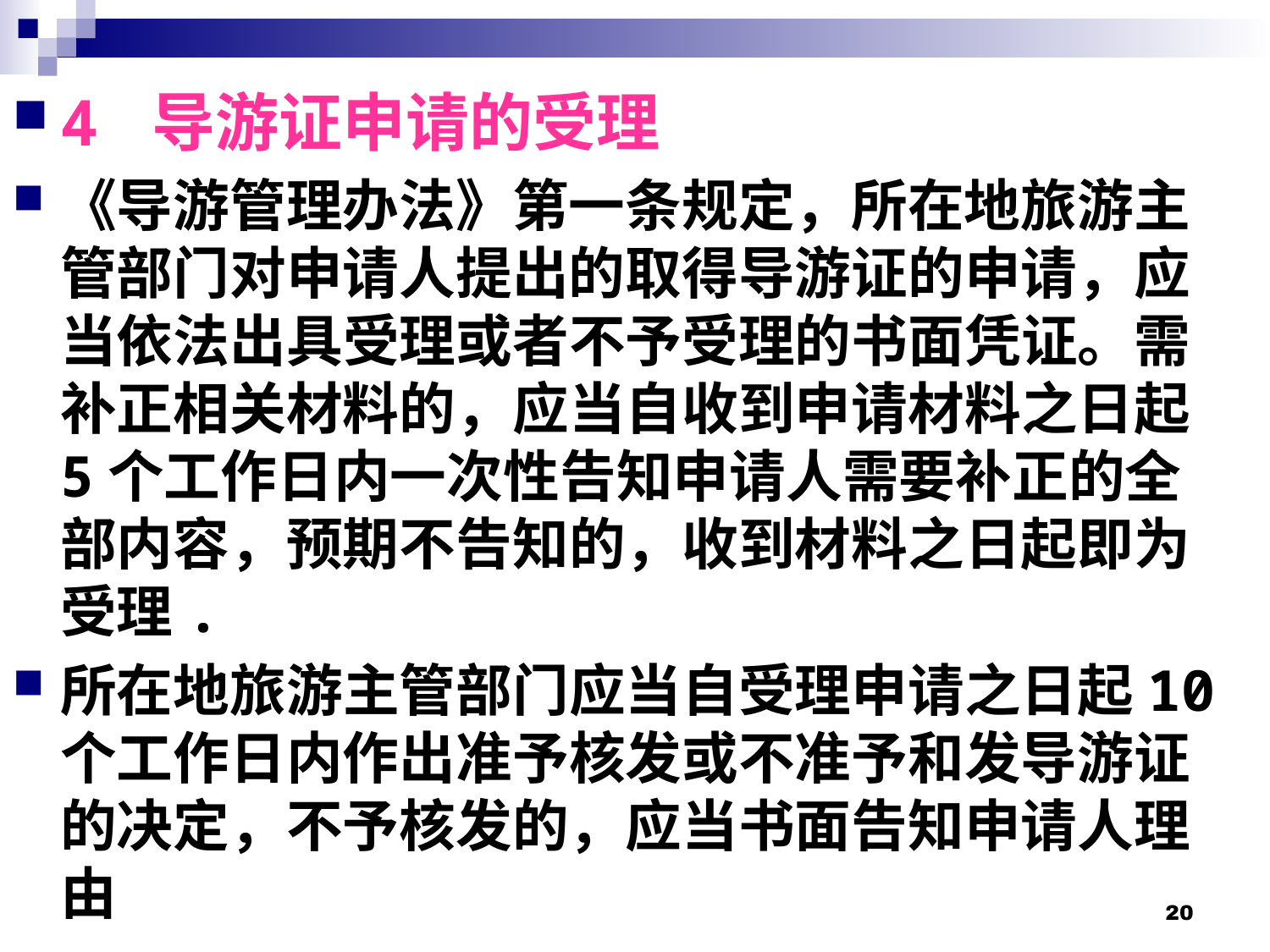

4 导游证申请的受理
《导游管理办法》第一条规定，所在地旅游主管部门对申请人提出的取得导游证的申请，应当依法出具受理或者不予受理的书面凭证。需补正相关材料的，应当自收到申请材料之日起5个工作日内一次性告知申请人需要补正的全部内容，预期不告知的，收到材料之日起即为受理.
所在地旅游主管部门应当自受理申请之日起10个工作日内作出准予核发或不准予和发导游证的决定，不予核发的，应当书面告知申请人理由
20